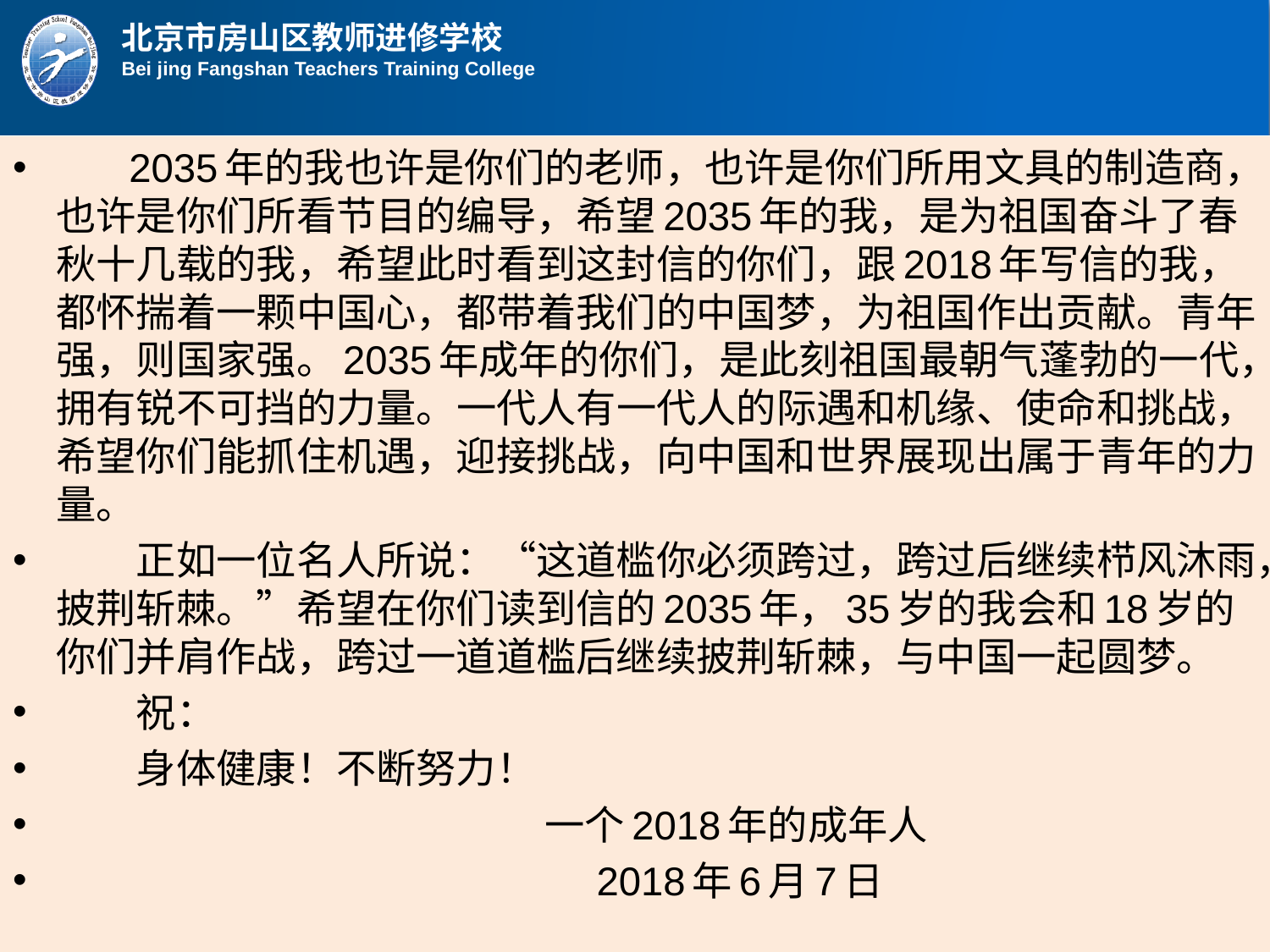

2035年的我也许是你们的老师，也许是你们所用文具的制造商，也许是你们所看节目的编导，希望2035年的我，是为祖国奋斗了春秋十几载的我，希望此时看到这封信的你们，跟2018年写信的我，都怀揣着一颗中国心，都带着我们的中国梦，为祖国作出贡献。青年强，则国家强。2035年成年的你们，是此刻祖国最朝气蓬勃的一代，拥有锐不可挡的力量。一代人有一代人的际遇和机缘、使命和挑战，希望你们能抓住机遇，迎接挑战，向中国和世界展现出属于青年的力量。
　　正如一位名人所说：“这道槛你必须跨过，跨过后继续栉风沐雨，披荆斩棘。”希望在你们读到信的2035年，35岁的我会和18岁的你们并肩作战，跨过一道道槛后继续披荆斩棘，与中国一起圆梦。
　　祝：
　　身体健康！不断努力！
　　                                              一个2018年的成年人
　　                                                   2018年6月7日